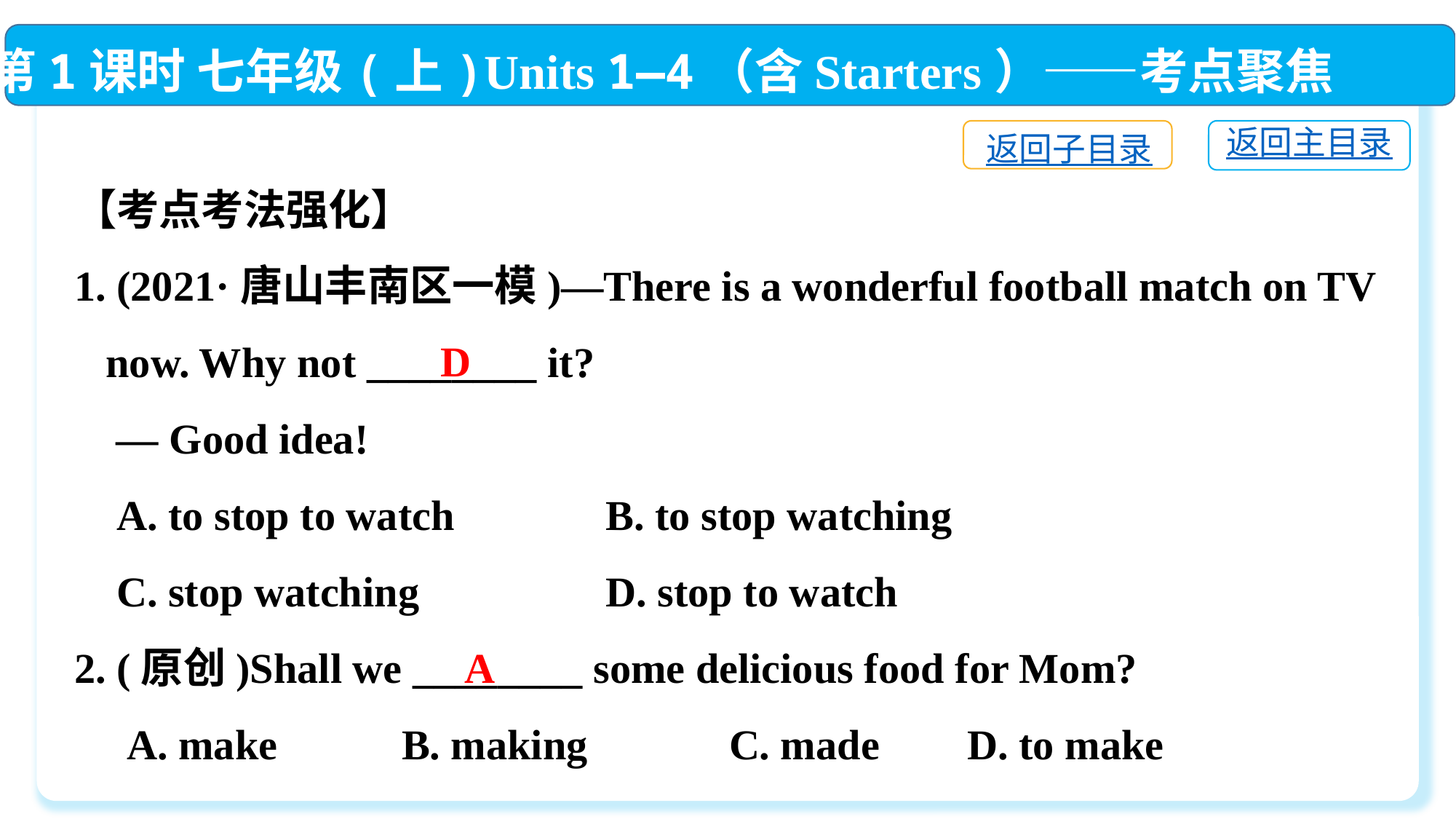

第1课时 七年级(上)Units 1—4（含Starters）——考点聚焦

返回子目录
返回主目录
【考点考法强化】
1. (2021·唐山丰南区一模)—There is a wonderful football match on TV
   now. Why not ________ it?
    — Good idea!
    A. to stop to watch	         B. to stop watching
    C. stop watching	         D. stop to watch
2. (原创)Shall we ________ some delicious food for Mom?
     A. make　	B. making　	C. made　	 D. to make

D
A